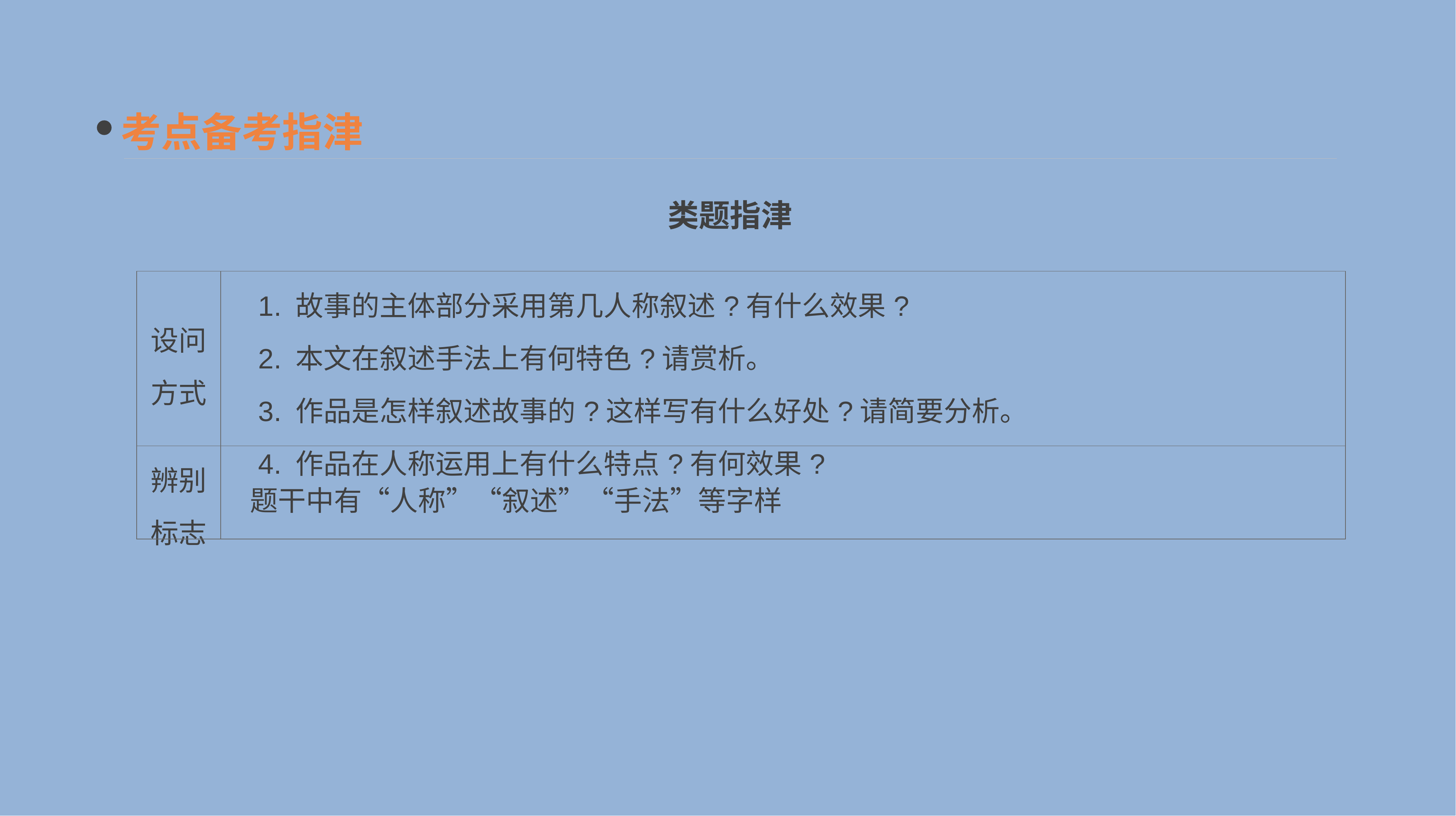

考点备考指津

类题指津
| 设问 方式 | 1. 故事的主体部分采用第几人称叙述?有什么效果? 　2. 本文在叙述手法上有何特色?请赏析。 　3. 作品是怎样叙述故事的?这样写有什么好处?请简要分析。 　4. 作品在人称运用上有什么特点?有何效果? |
| --- | --- |
| 辨别 标志 | 题干中有“人称”“叙述”“手法”等字样 |